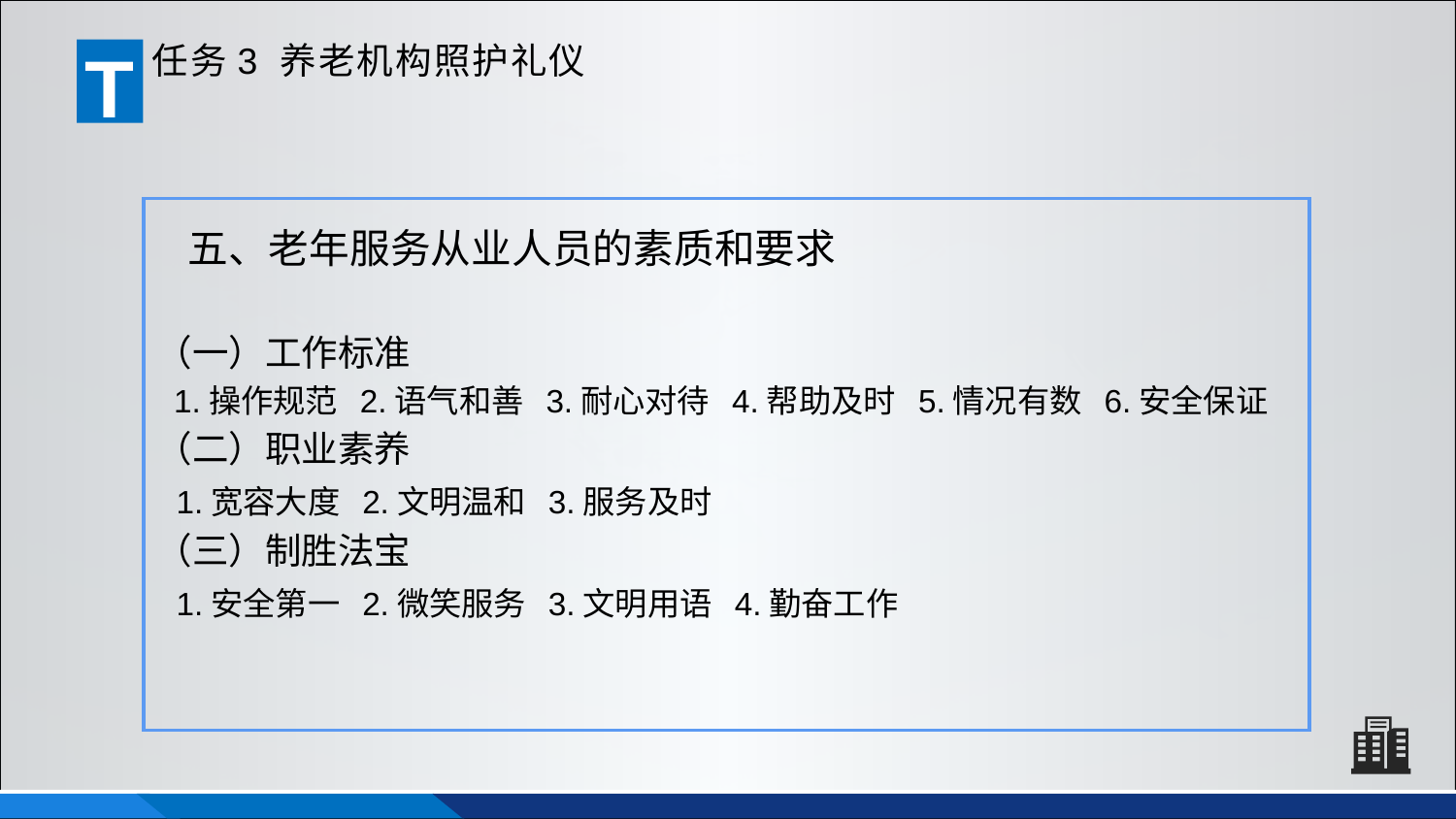

T
任务3 养老机构照护礼仪

五、老年服务从业人员的素质和要求
（一）工作标准
  1.操作规范  2.语气和善  3.耐心对待  4.帮助及时  5.情况有数  6.安全保证
（二）职业素养
  1.宽容大度  2.文明温和  3.服务及时
（三）制胜法宝
  1.安全第一  2.微笑服务  3.文明用语  4.勤奋工作